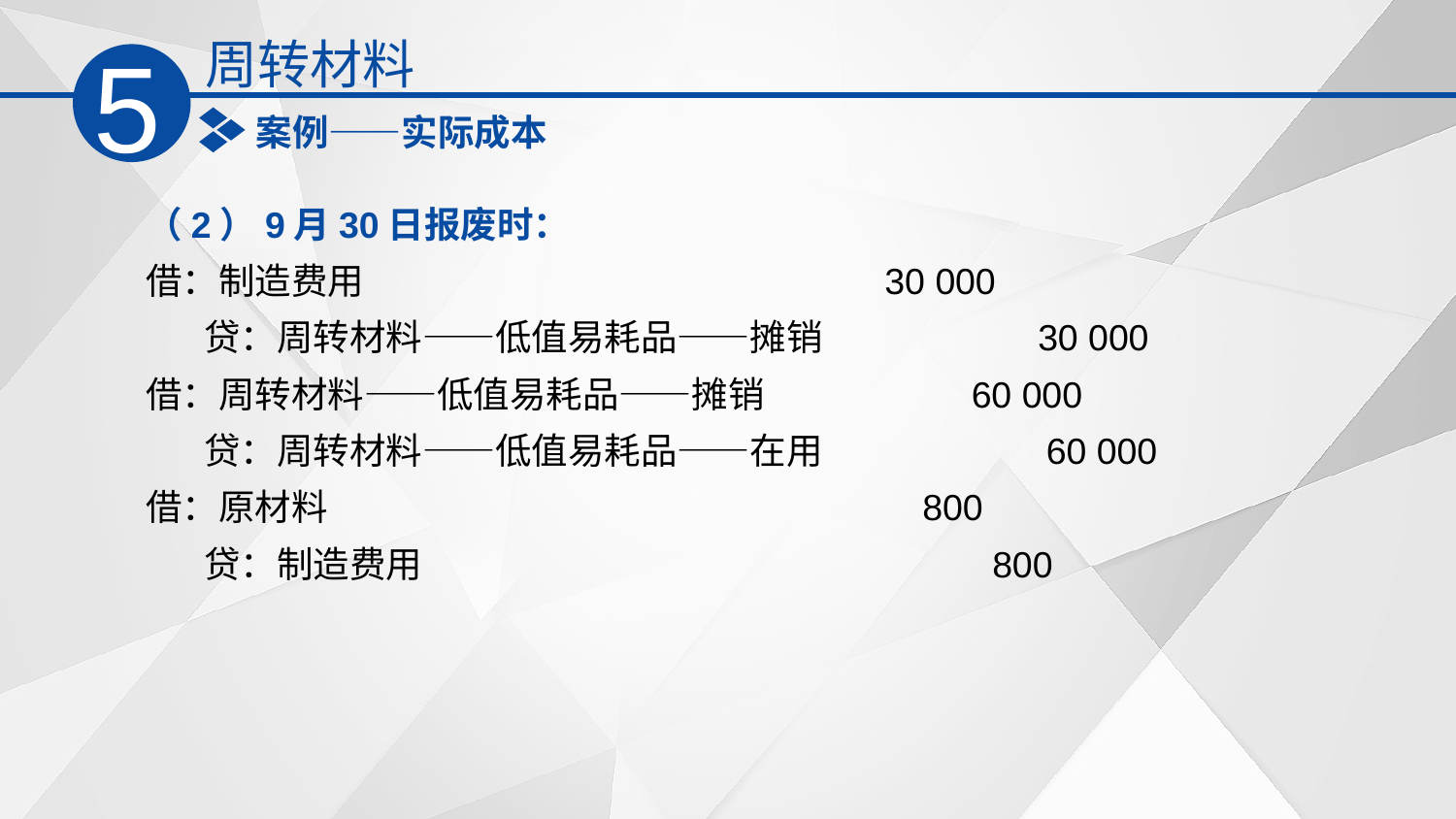

周转材料
5

案例——实际成本

（2）9月30日报废时：
借：制造费用                                                              30 000
      贷：周转材料——低值易耗品——摊销                         30 000
借：周转材料——低值易耗品——摊销                        60 000
      贷：周转材料——低值易耗品——在用                          60 000
借：原材料                                                                       800
      贷：制造费用                                                                    800